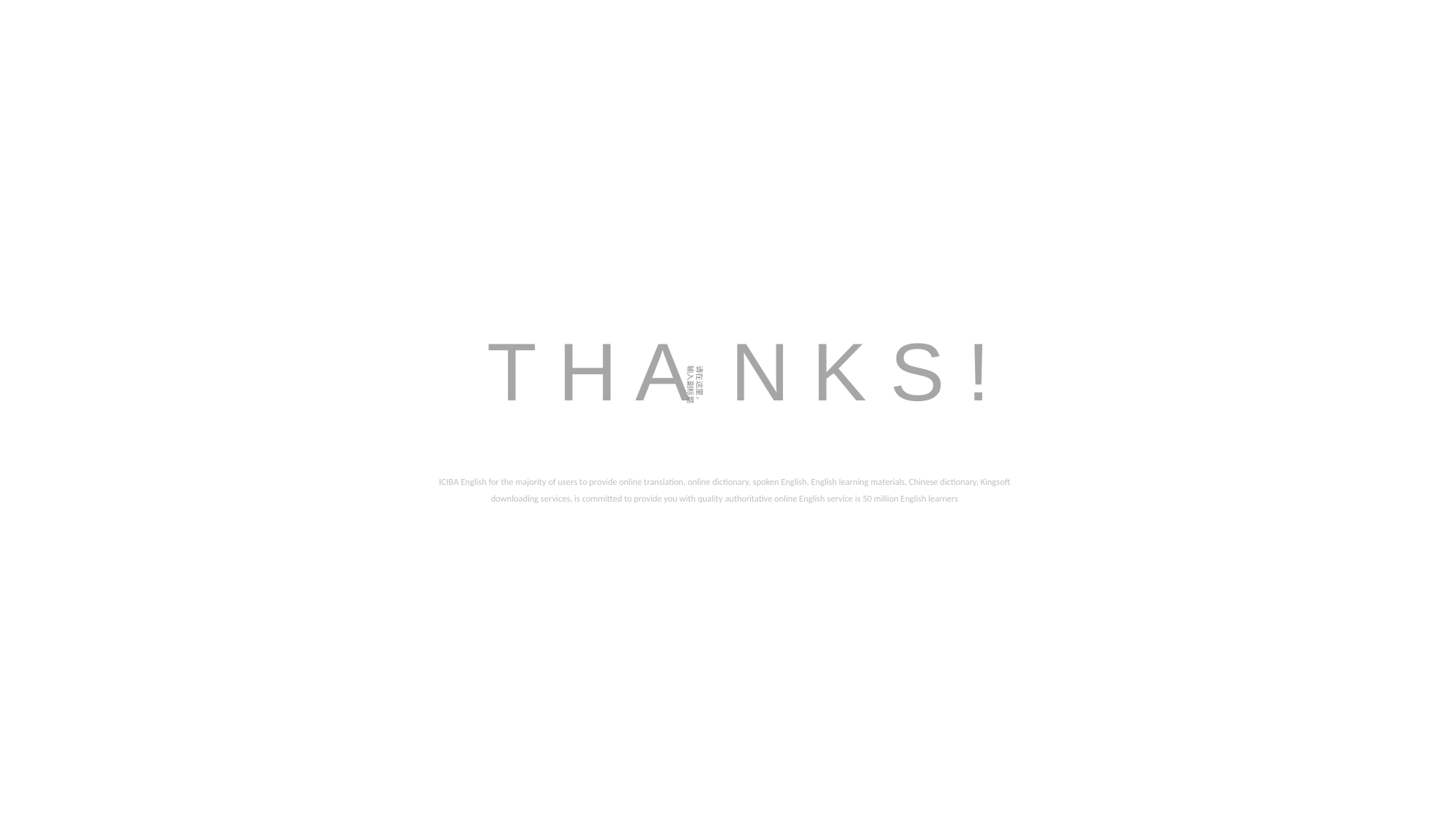

T H A  N K S !
请在这里，
输入副标题
ICIBA English for the majority of users to provide online translation, online dictionary, spoken English, English learning materials, Chinese dictionary, Kingsoft downloading services, is committed to provide you with quality authoritative online English service is 50 million English learners